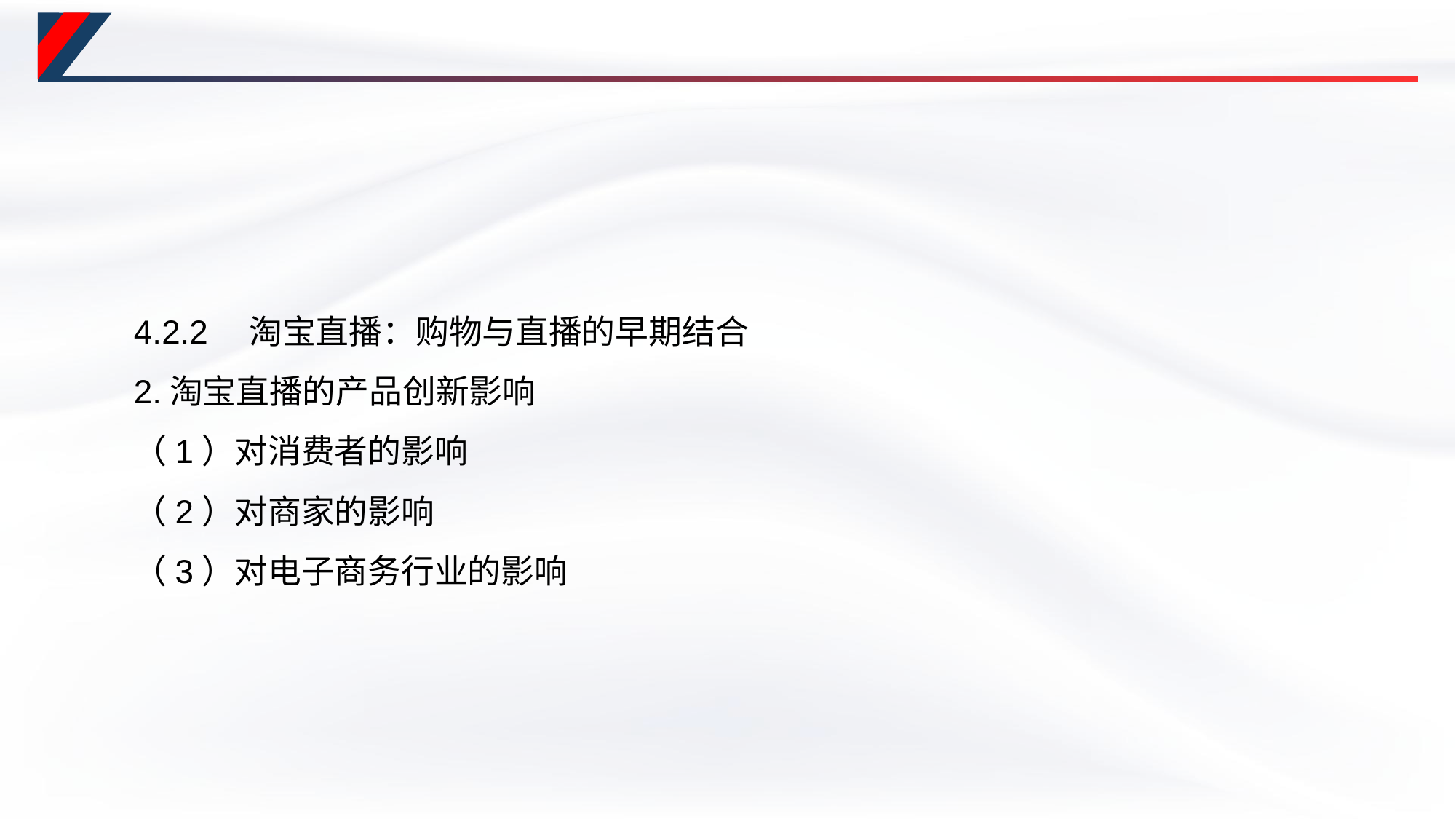

#
4.2.2　淘宝直播：购物与直播的早期结合
2.淘宝直播的产品创新影响
（1）对消费者的影响
（2）对商家的影响
（3）对电子商务行业的影响